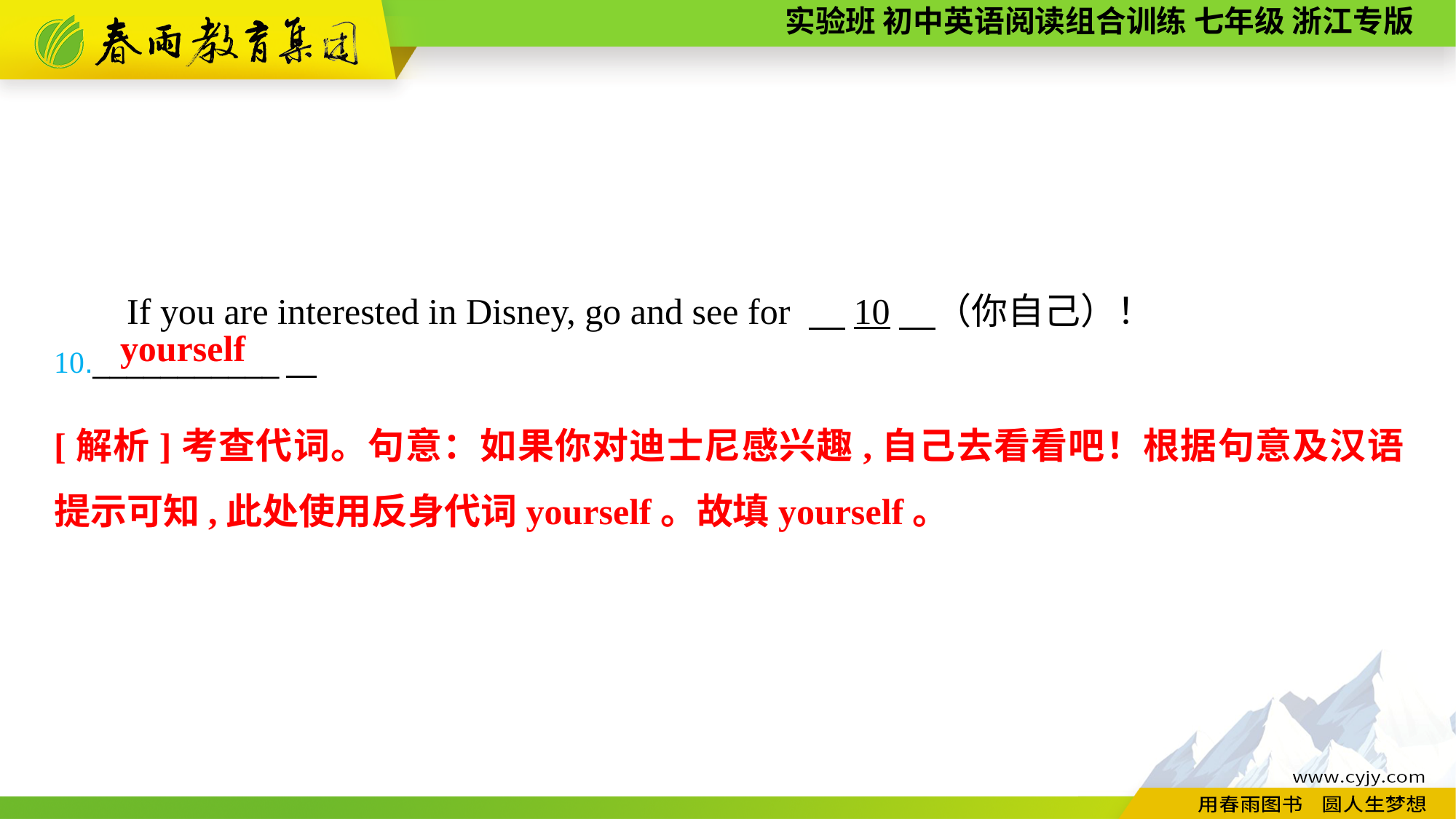

If you are interested in Disney, go and see for 　10　（你自己）！
10.___________
yourself
[解析]考查代词。句意：如果你对迪士尼感兴趣,自己去看看吧！根据句意及汉语提示可知,此处使用反身代词yourself。故填yourself。